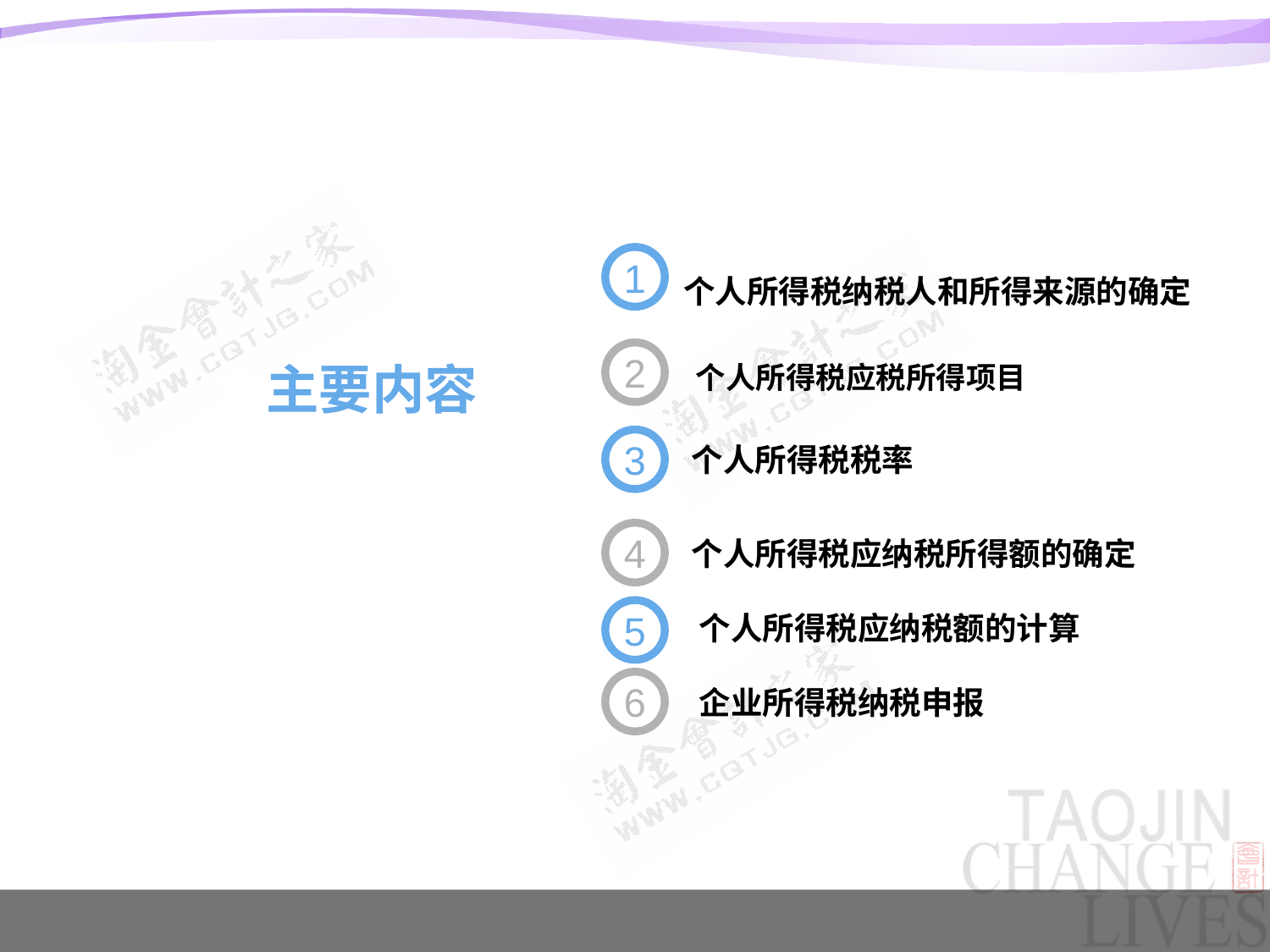

1
个人所得税纳税人和所得来源的确定
主主要内容要内容
2
个人所得税应税所得项目

3
个人所得税税率
4
个人所得税应纳税所得额的确定
5
个人所得税应纳税额的计算

6
企业所得税纳税申报